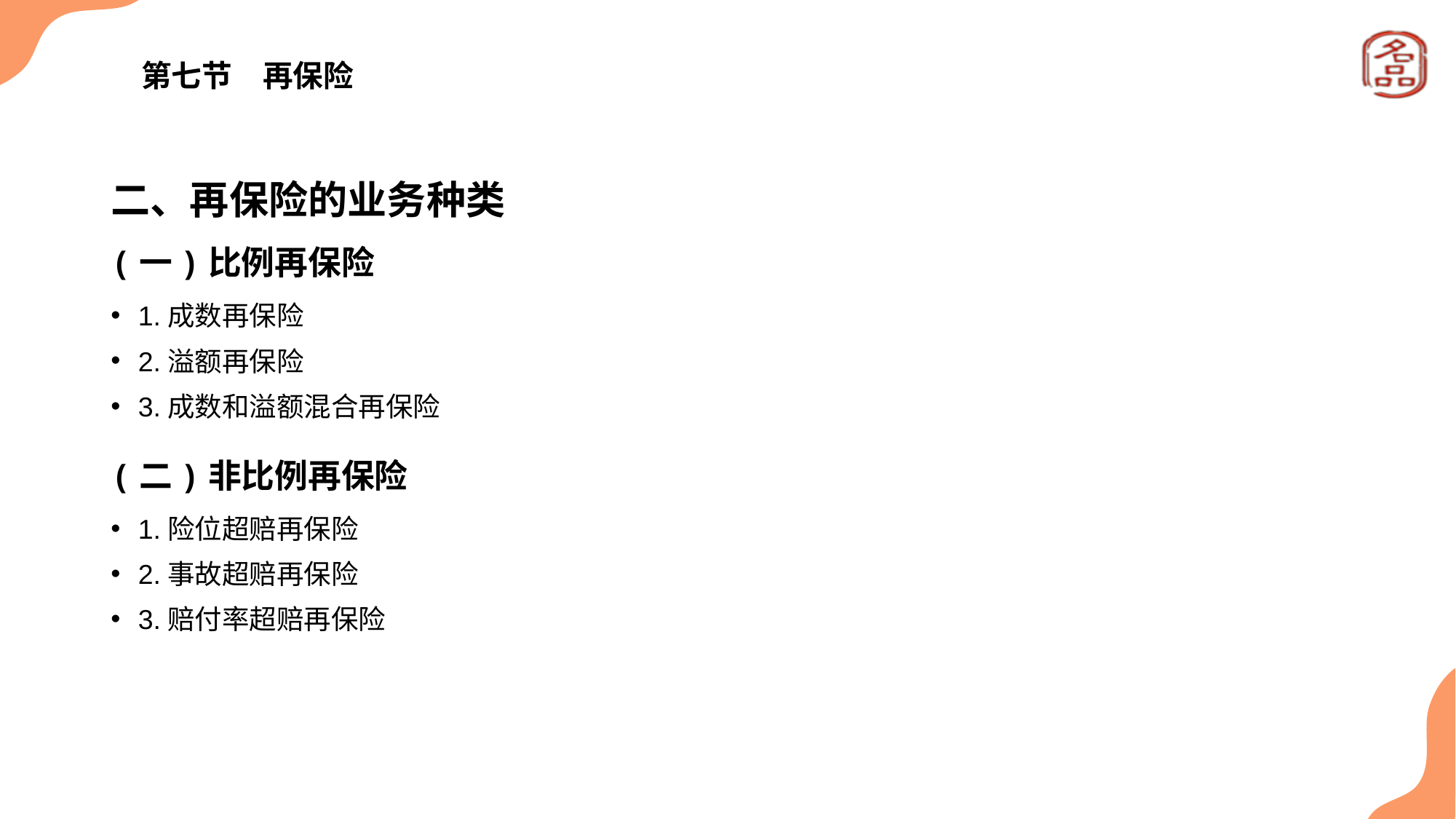

# 第七节　再保险
二、再保险的业务种类
(一)比例再保险
1.成数再保险
2.溢额再保险
3.成数和溢额混合再保险
(二)非比例再保险
1.险位超赔再保险
2.事故超赔再保险
3.赔付率超赔再保险